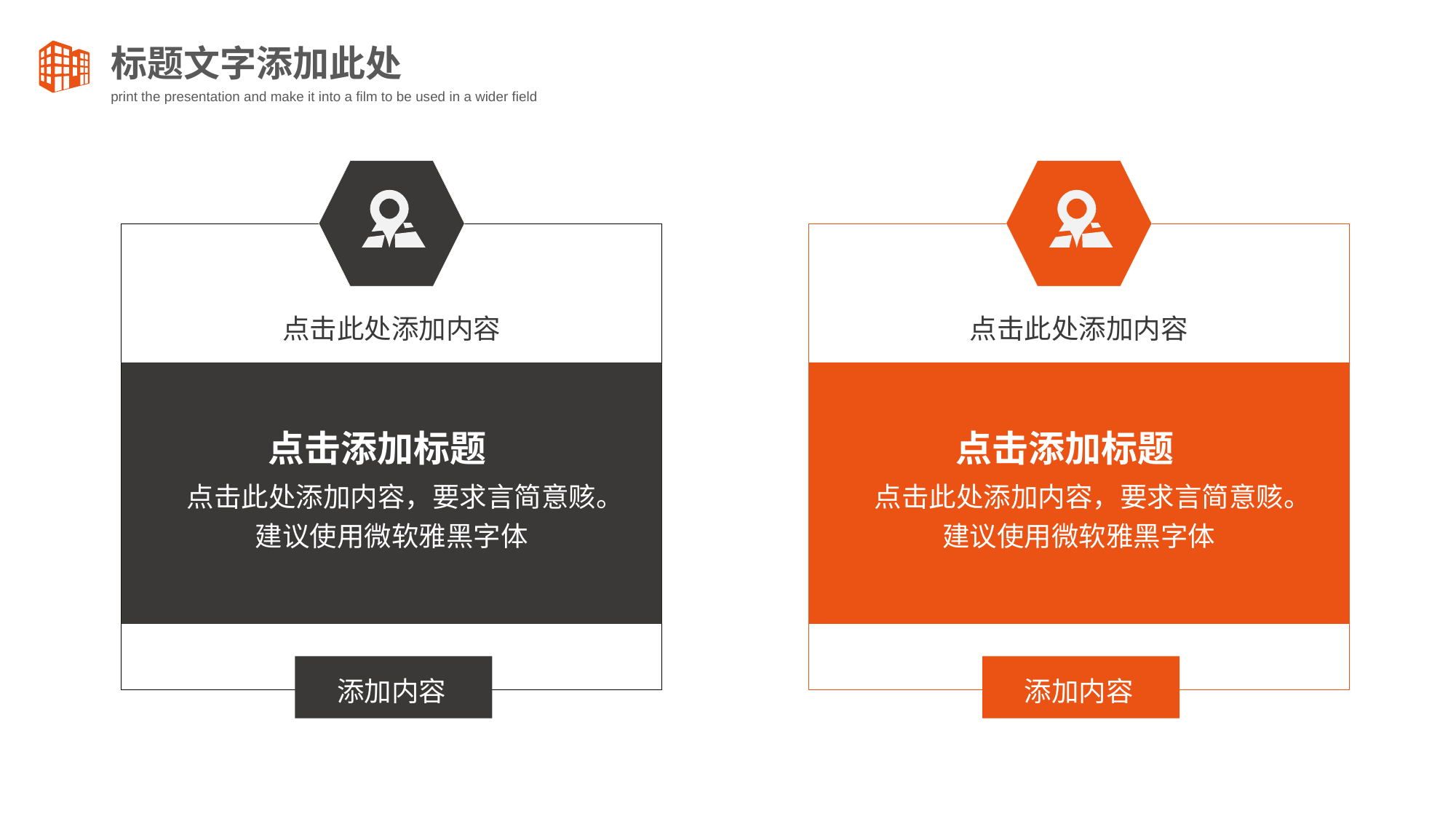

点击此处添加内容

点击添加标题
点击此处添加内容，要求言简意赅。建议使用微软雅黑字体

添加内容

点击此处添加内容

点击添加标题
点击此处添加内容，要求言简意赅。建议使用微软雅黑字体

添加内容